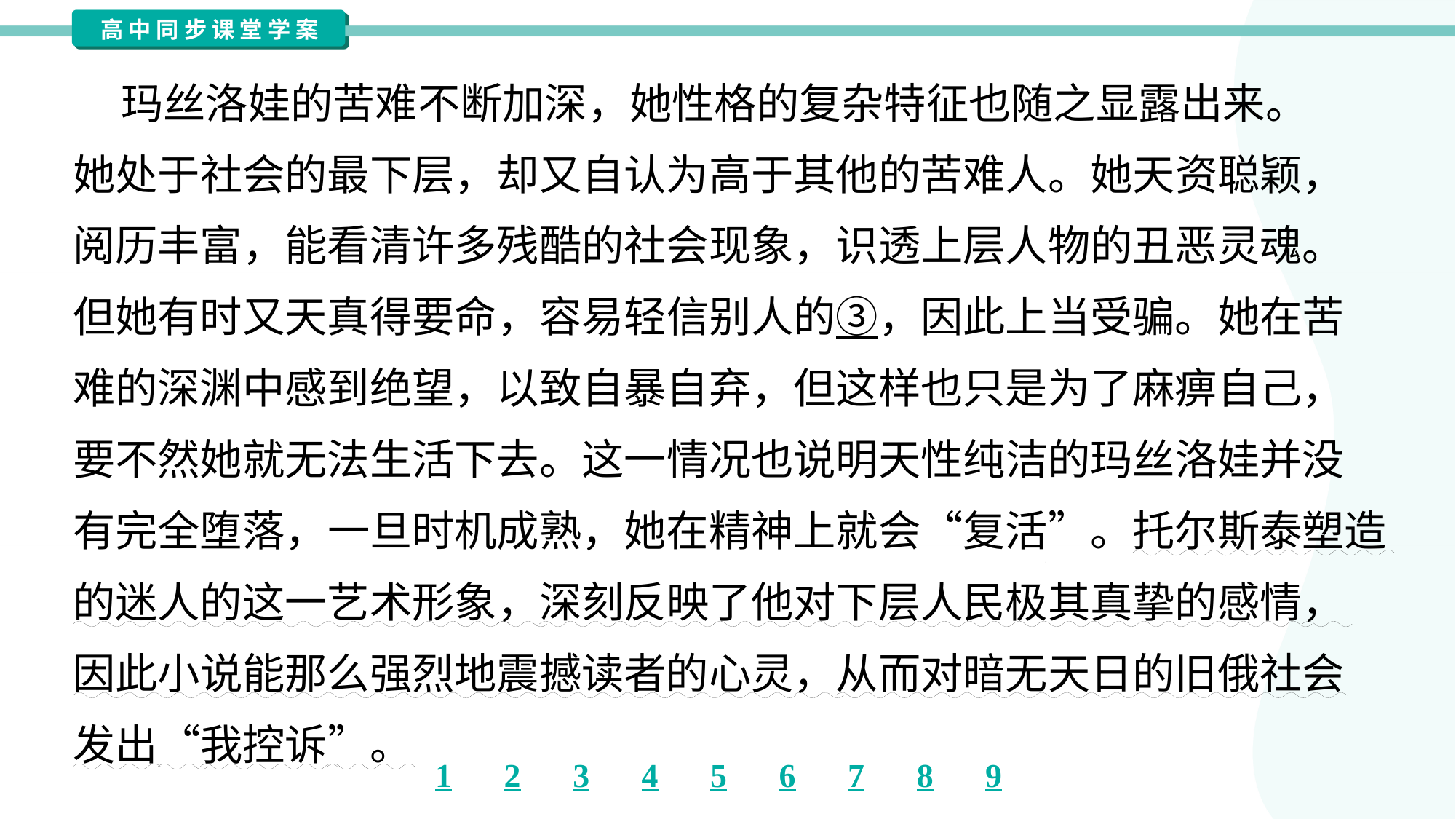

玛丝洛娃的苦难不断加深，她性格的复杂特征也随之显露出来。
她处于社会的最下层，却又自认为高于其他的苦难人。她天资聪颖，
阅历丰富，能看清许多残酷的社会现象，识透上层人物的丑恶灵魂。
但她有时又天真得要命，容易轻信别人的③，因此上当受骗。她在苦
难的深渊中感到绝望，以致自暴自弃，但这样也只是为了麻痹自己，
要不然她就无法生活下去。这一情况也说明天性纯洁的玛丝洛娃并没
有完全堕落，一旦时机成熟，她在精神上就会“复活”。托尔斯泰塑造
的迷人的这一艺术形象，深刻反映了他对下层人民极其真挚的感情，
因此小说能那么强烈地震撼读者的心灵，从而对暗无天日的旧俄社会
发出“我控诉”。